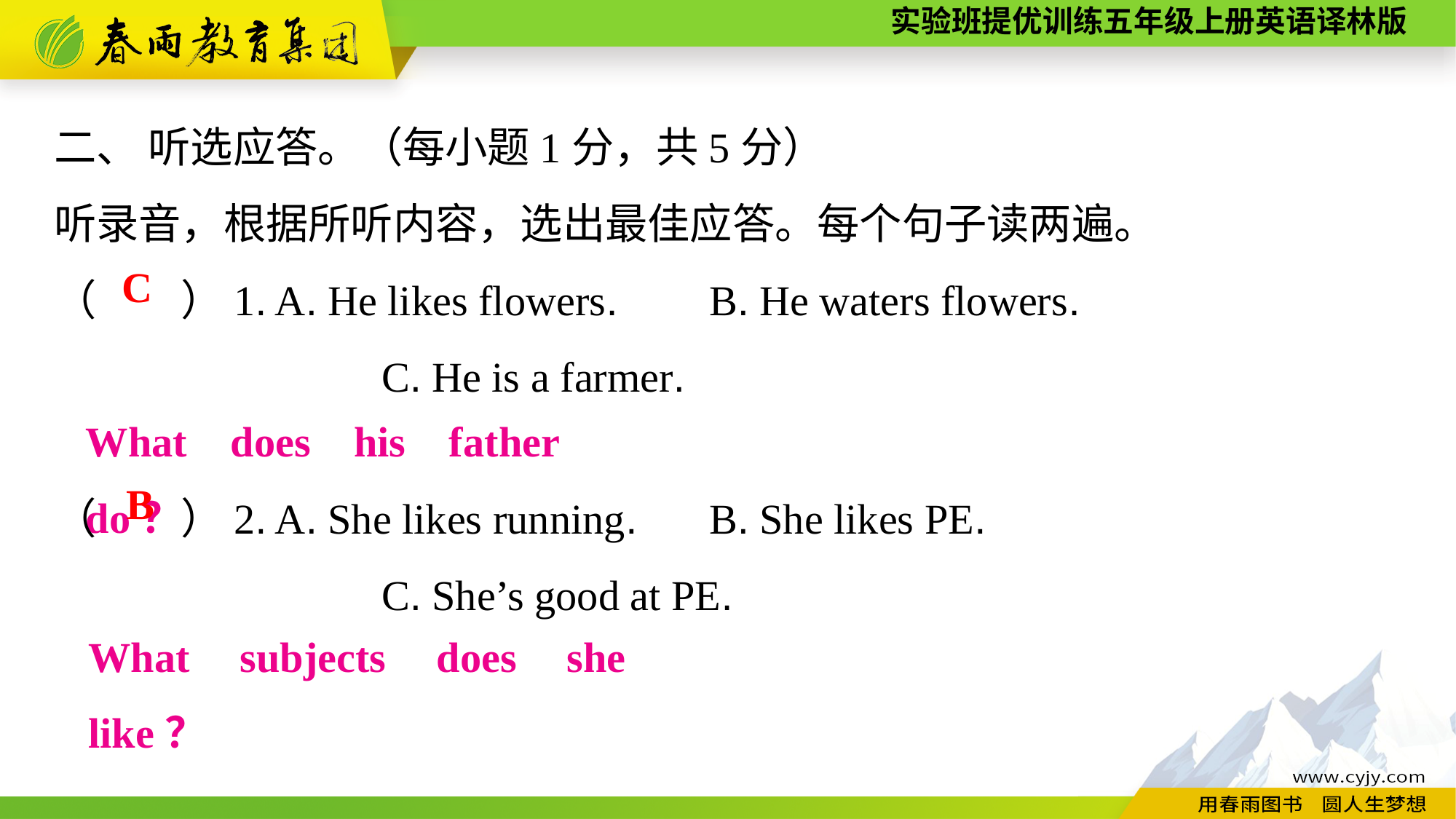

二、 听选应答。（每小题1分，共5分）
听录音，根据所听内容，选出最佳应答。每个句子读两遍。
（　　）1. A. He likes flowers.	B. He waters flowers.
			C. He is a farmer.
C
What does his father do？
（　　）2. A. She likes running.	B. She likes PE.
			C. She’s good at PE.
B
What subjects does she like？